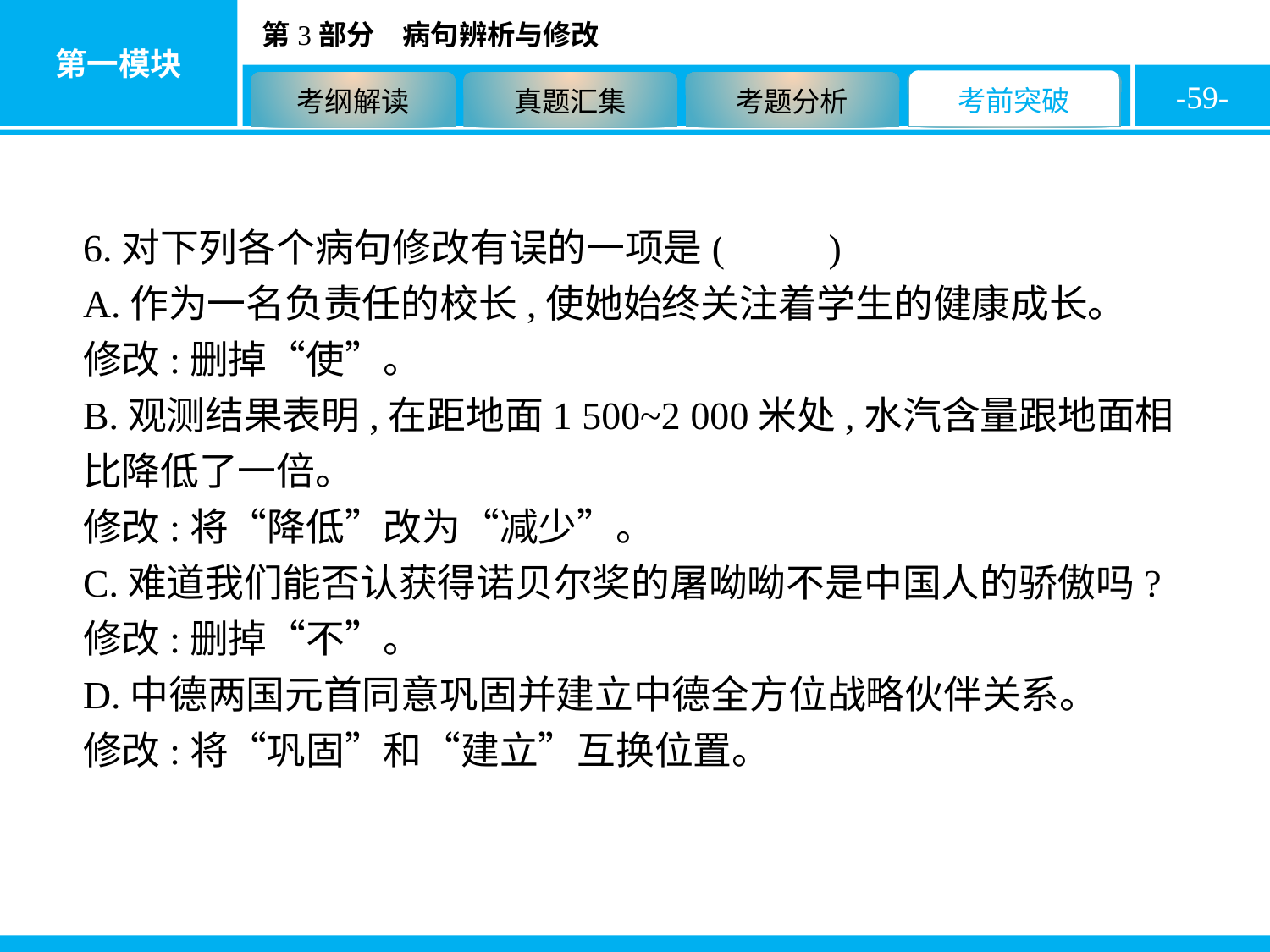

-59-
6.对下列各个病句修改有误的一项是(    B    )
A.作为一名负责任的校长,使她始终关注着学生的健康成长。
修改:删掉“使”。
B.观测结果表明,在距地面1 500~2 000米处,水汽含量跟地面相比降低了一倍。
修改:将“降低”改为“减少”。
C.难道我们能否认获得诺贝尔奖的屠呦呦不是中国人的骄傲吗?
修改:删掉“不”。
D.中德两国元首同意巩固并建立中德全方位战略伙伴关系。
修改:将“巩固”和“建立”互换位置。